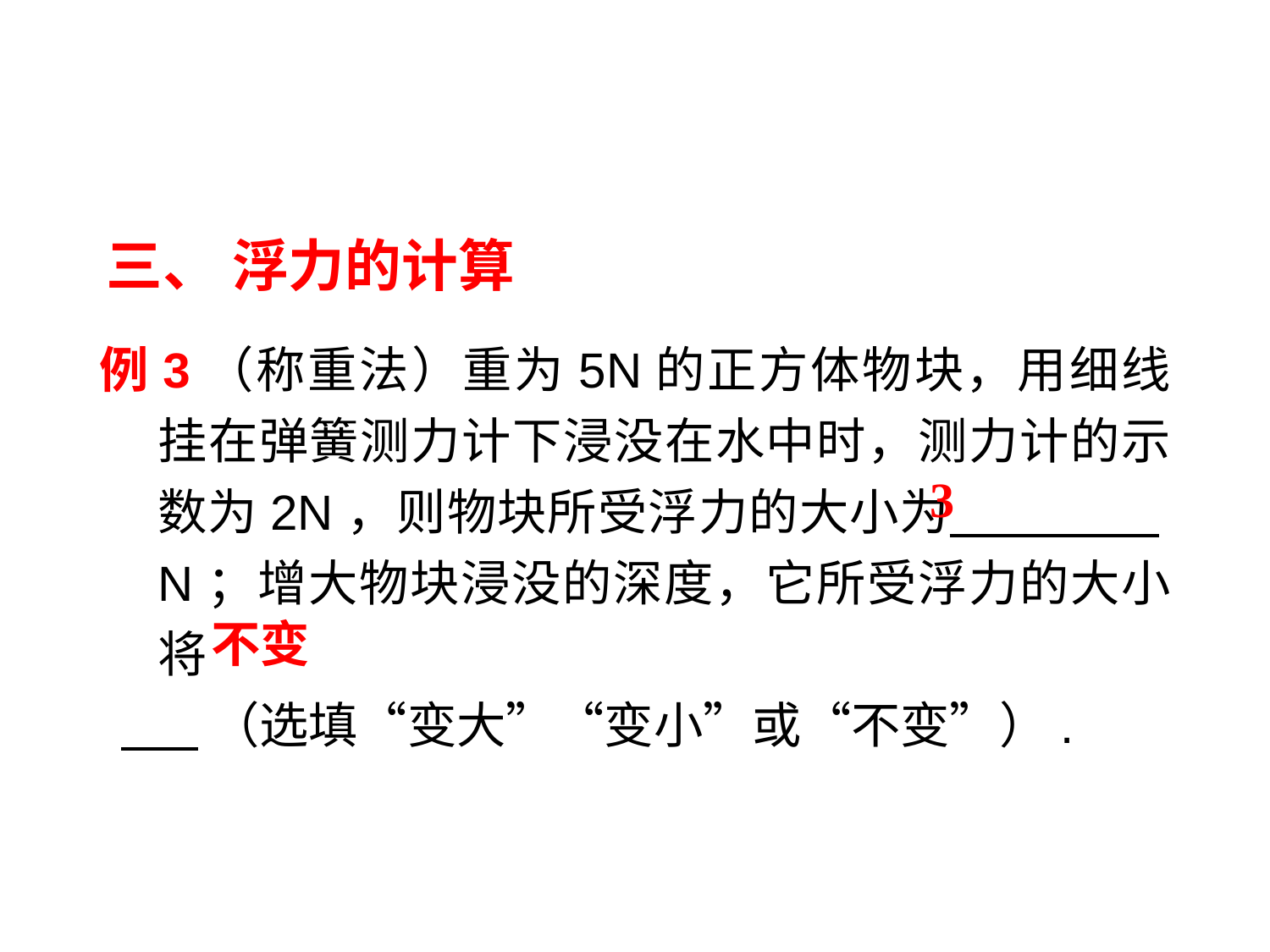

三、 浮力的计算
例3（称重法）重为5N的正方体物块，用细线挂在弹簧测力计下浸没在水中时，测力计的示数为2N，则物块所受浮力的大小为     　    　N；增大物块浸没的深度，它所受浮力的大小将
         （选填“变大”“变小”或“不变”）.
3
 不变